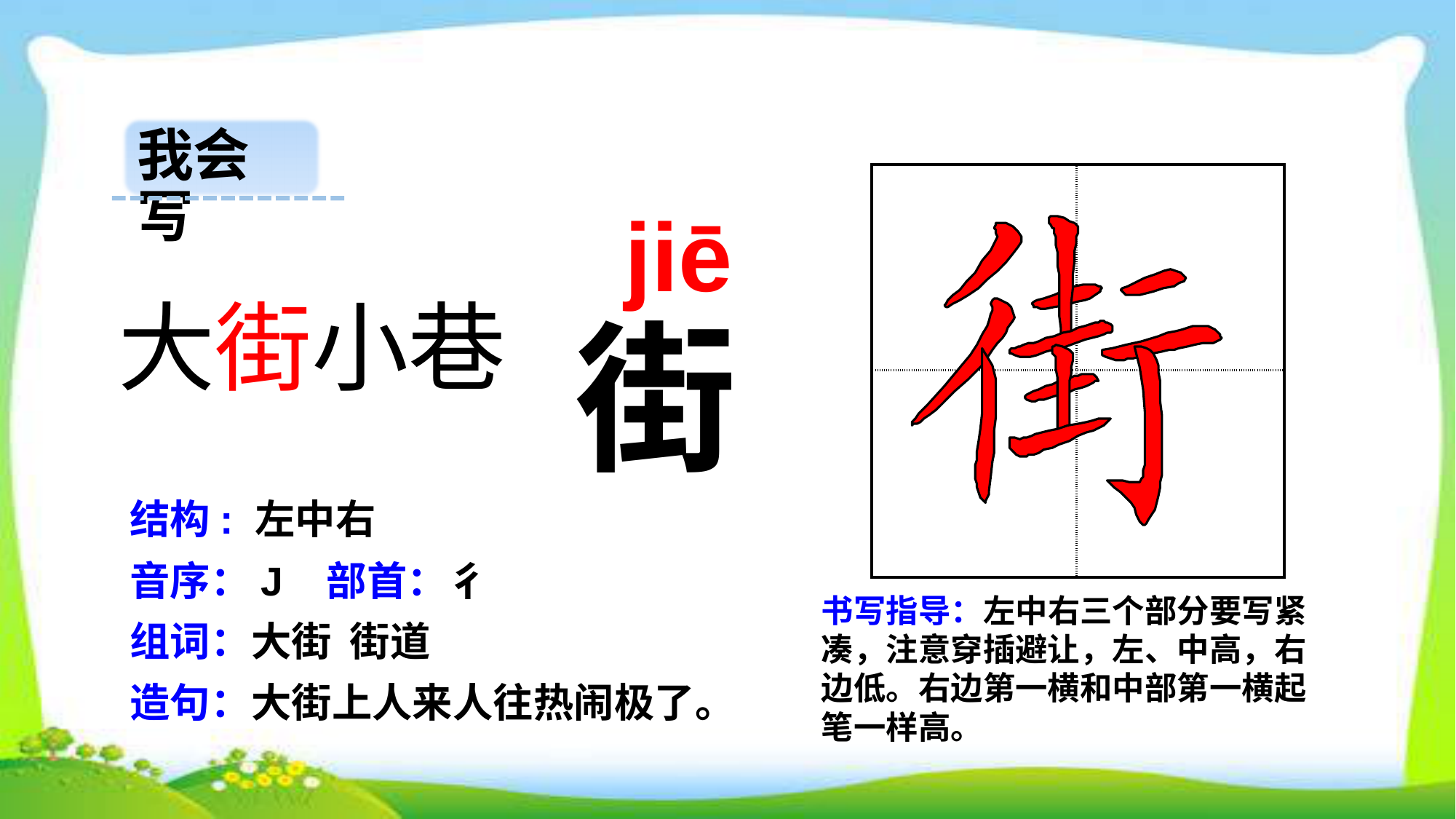

我会写

|  |  |
| --- | --- |
|  |  |
   jiē

大街小巷

街

结构: 左中右
音序：J   部首：彳
书写指导：左中右三个部分要写紧凑，注意穿插避让，左、中高，右边低。右边第一横和中部第一横起笔一样高。
组词：大街  街道
造句：大街上人来人往热闹极了。